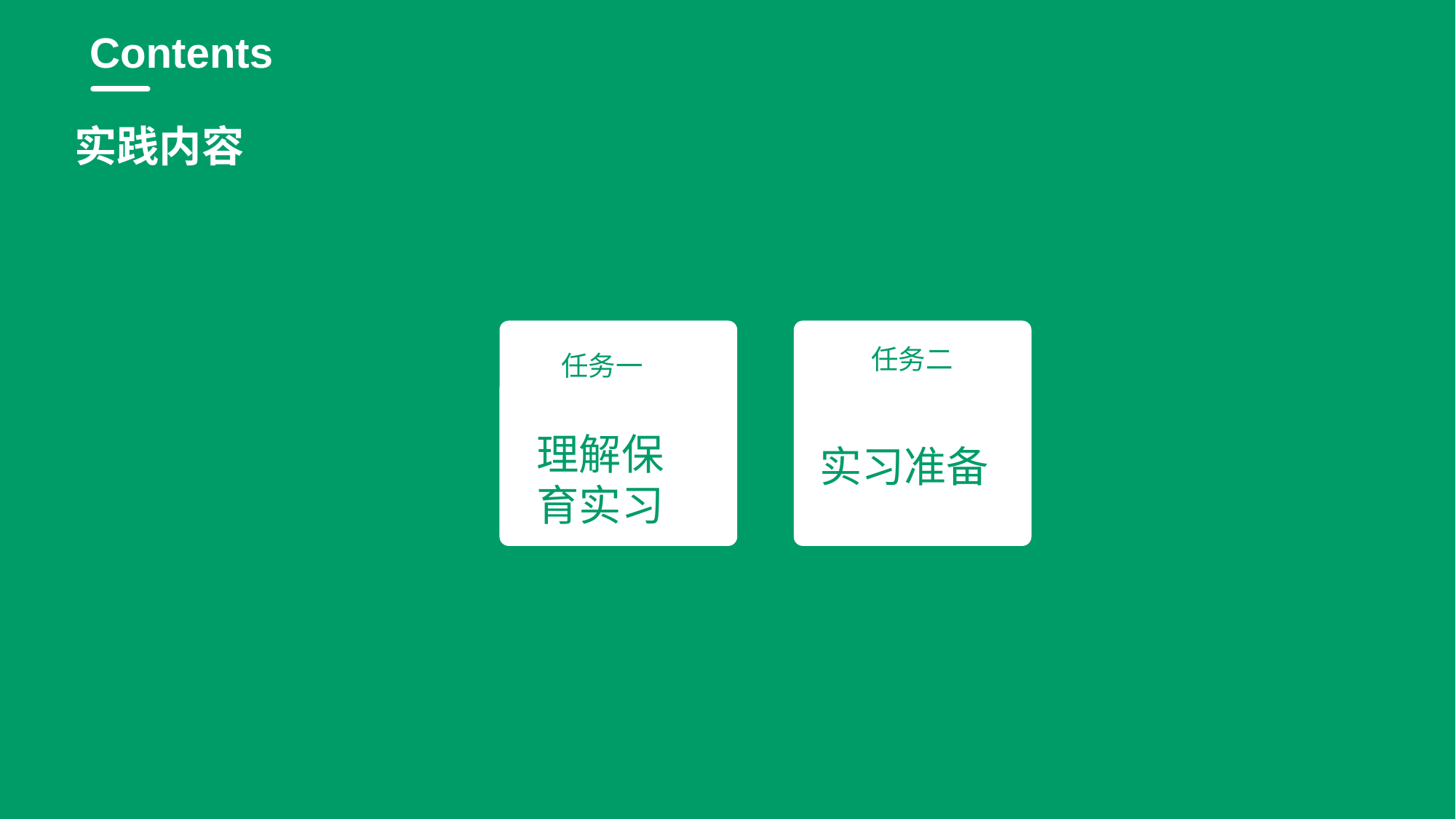

行业PPT模板http://www.1ppt.com/hangye/

Contents

实践内容

任务二
理解保育实习
实习准备
任务一